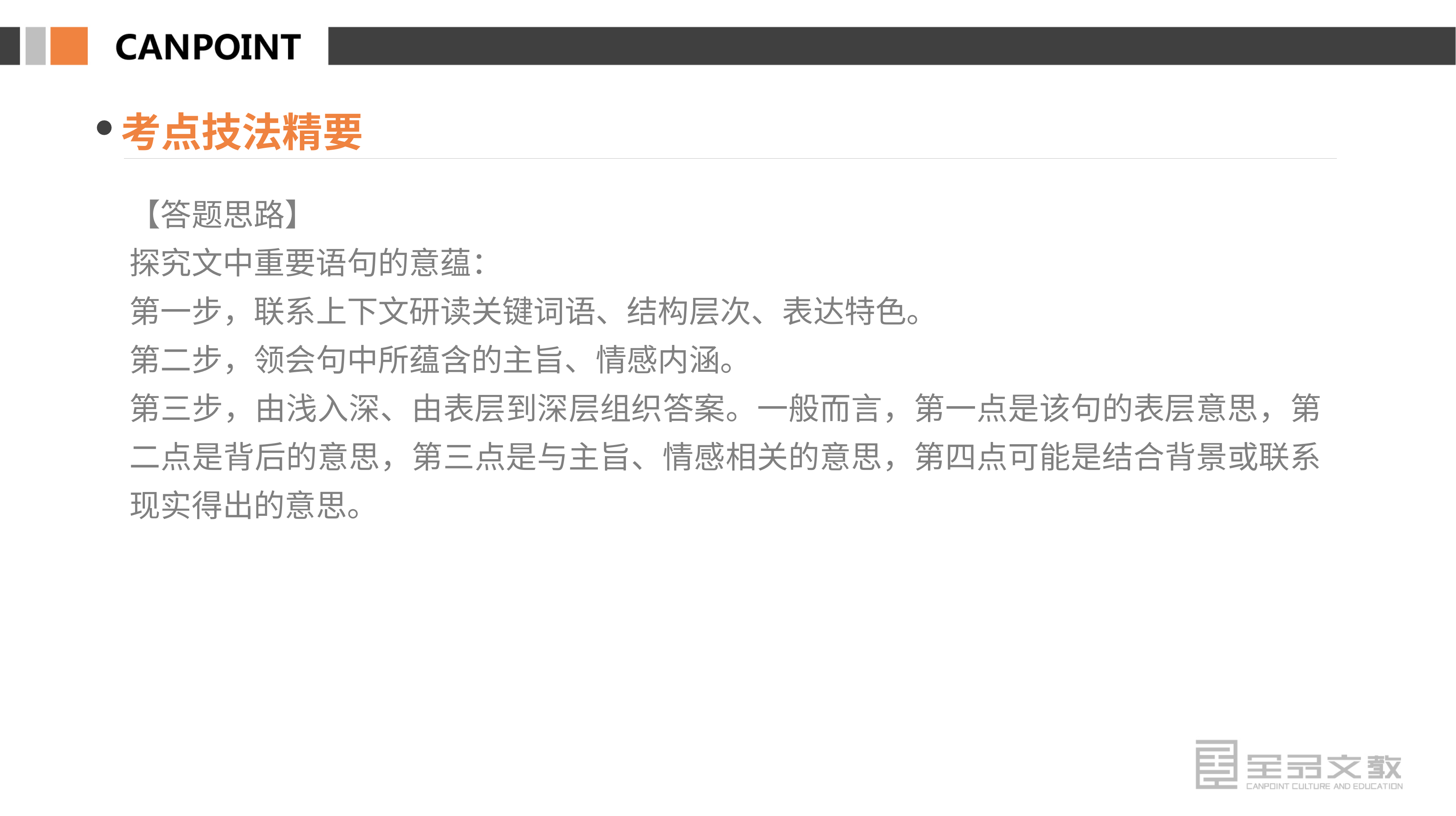

考点技法精要

【答题思路】
探究文中重要语句的意蕴：
第一步，联系上下文研读关键词语、结构层次、表达特色。
第二步，领会句中所蕴含的主旨、情感内涵。
第三步，由浅入深、由表层到深层组织答案。一般而言，第一点是该句的表层意思，第二点是背后的意思，第三点是与主旨、情感相关的意思，第四点可能是结合背景或联系现实得出的意思。